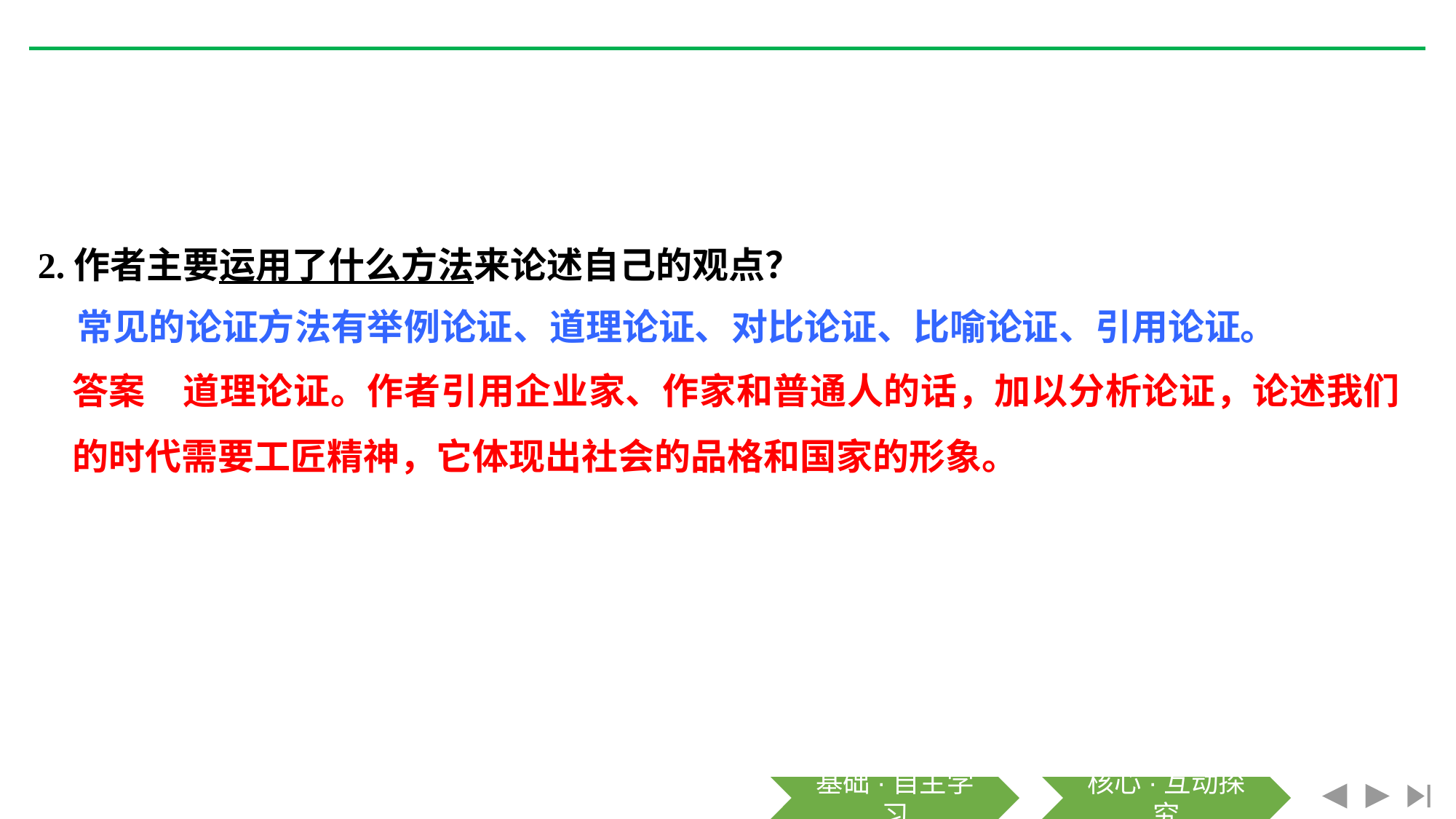

2.作者主要运用了什么方法来论述自己的观点？
常见的论证方法有举例论证、道理论证、对比论证、比喻论证、引用论证。
答案　道理论证。作者引用企业家、作家和普通人的话，加以分析论证，论述我们的时代需要工匠精神，它体现出社会的品格和国家的形象。